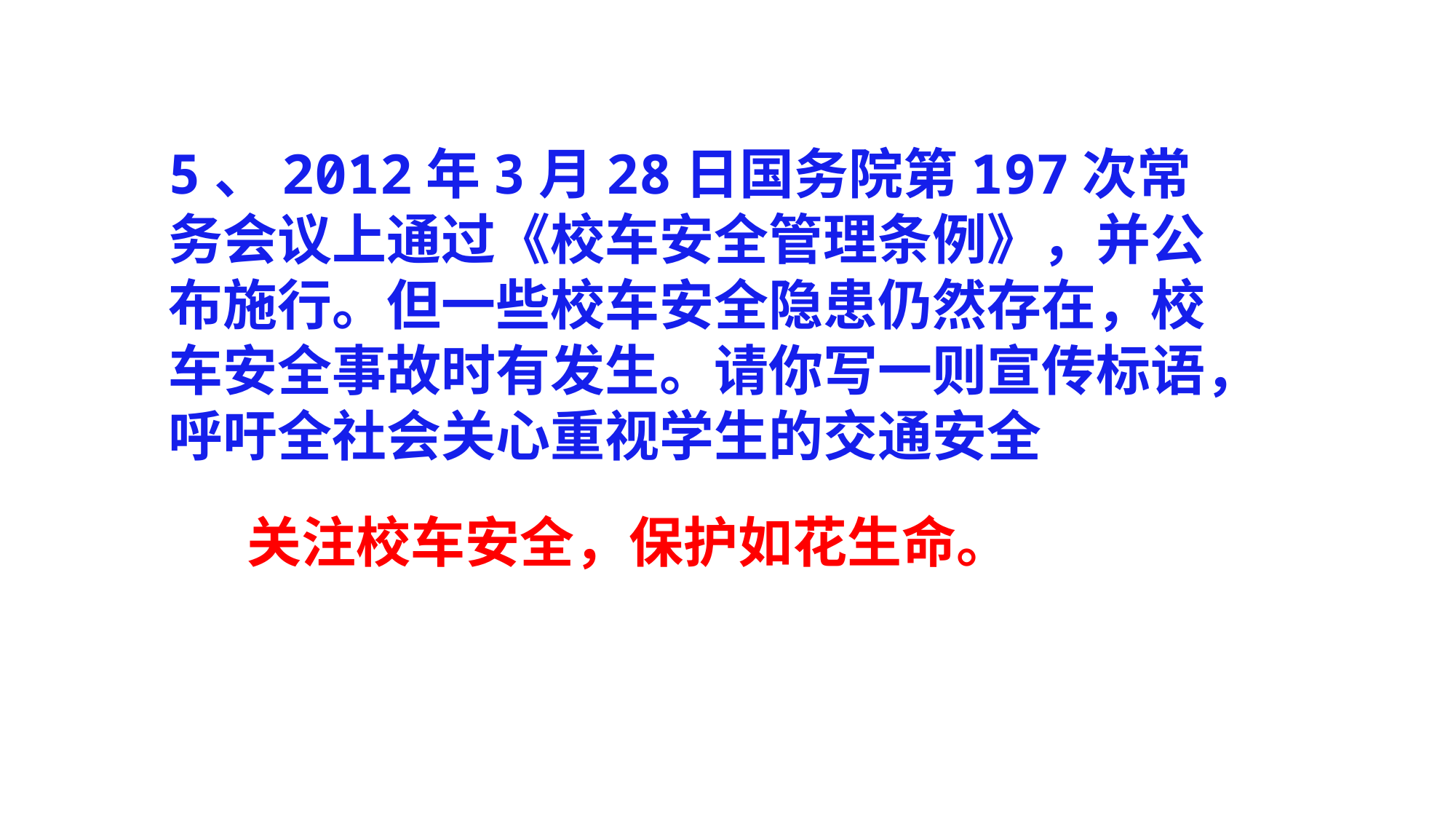

5、2012年3月28日国务院第197次常务会议上通过《校车安全管理条例》，并公布施行。但一些校车安全隐患仍然存在，校车安全事故时有发生。请你写一则宣传标语，呼吁全社会关心重视学生的交通安全
关注校车安全，保护如花生命。